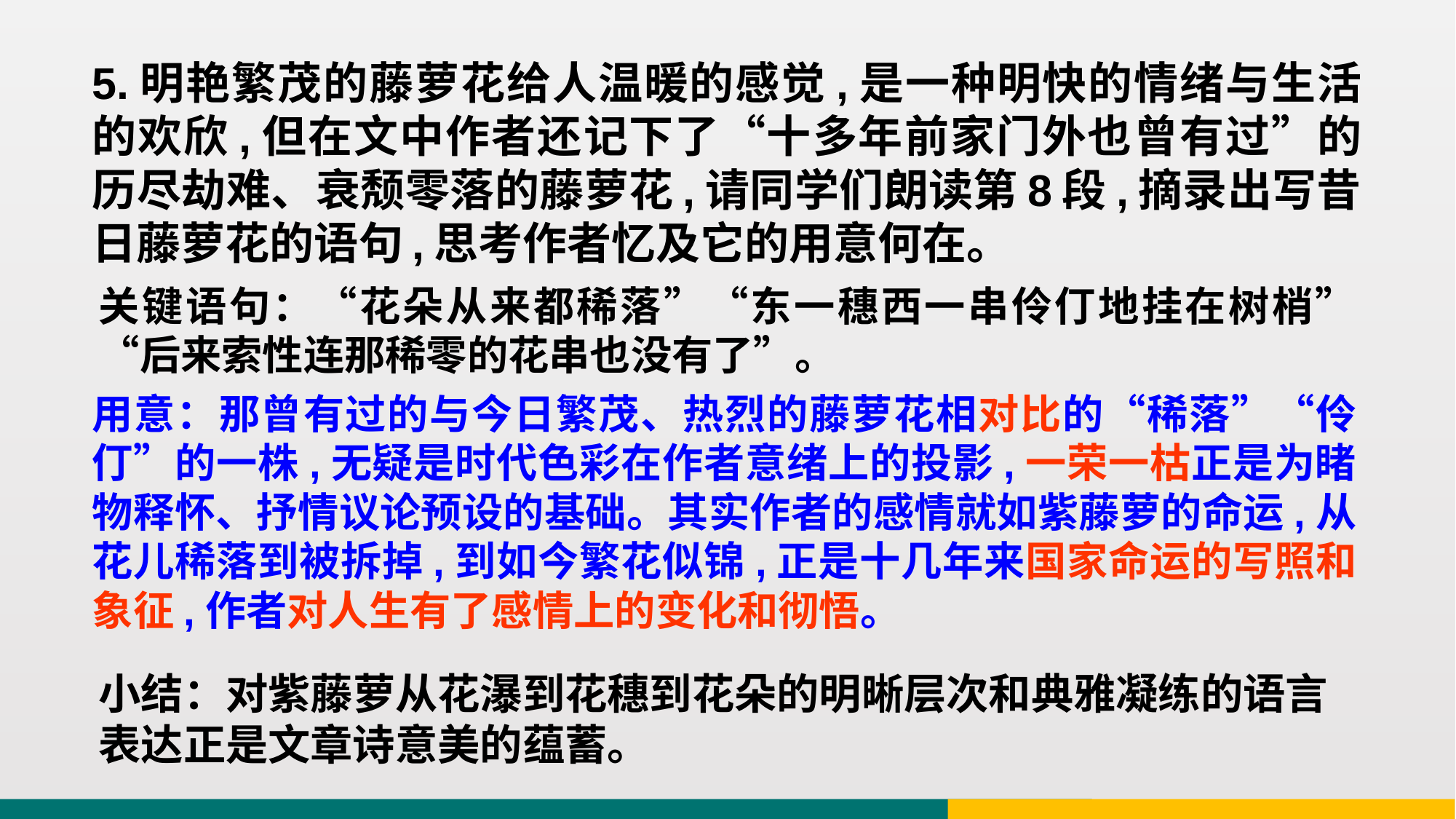

5.明艳繁茂的藤萝花给人温暖的感觉,是一种明快的情绪与生活的欢欣,但在文中作者还记下了“十多年前家门外也曾有过”的历尽劫难、衰颓零落的藤萝花,请同学们朗读第8段,摘录出写昔日藤萝花的语句,思考作者忆及它的用意何在。
关键语句：“花朵从来都稀落”“东一穗西一串伶仃地挂在树梢”“后来索性连那稀零的花串也没有了”。
用意：那曾有过的与今日繁茂、热烈的藤萝花相对比的“稀落”“伶仃”的一株,无疑是时代色彩在作者意绪上的投影,一荣一枯正是为睹物释怀、抒情议论预设的基础。其实作者的感情就如紫藤萝的命运,从花儿稀落到被拆掉,到如今繁花似锦,正是十几年来国家命运的写照和象征,作者对人生有了感情上的变化和彻悟。
小结：对紫藤萝从花瀑到花穗到花朵的明晰层次和典雅凝练的语言表达正是文章诗意美的蕴蓄。